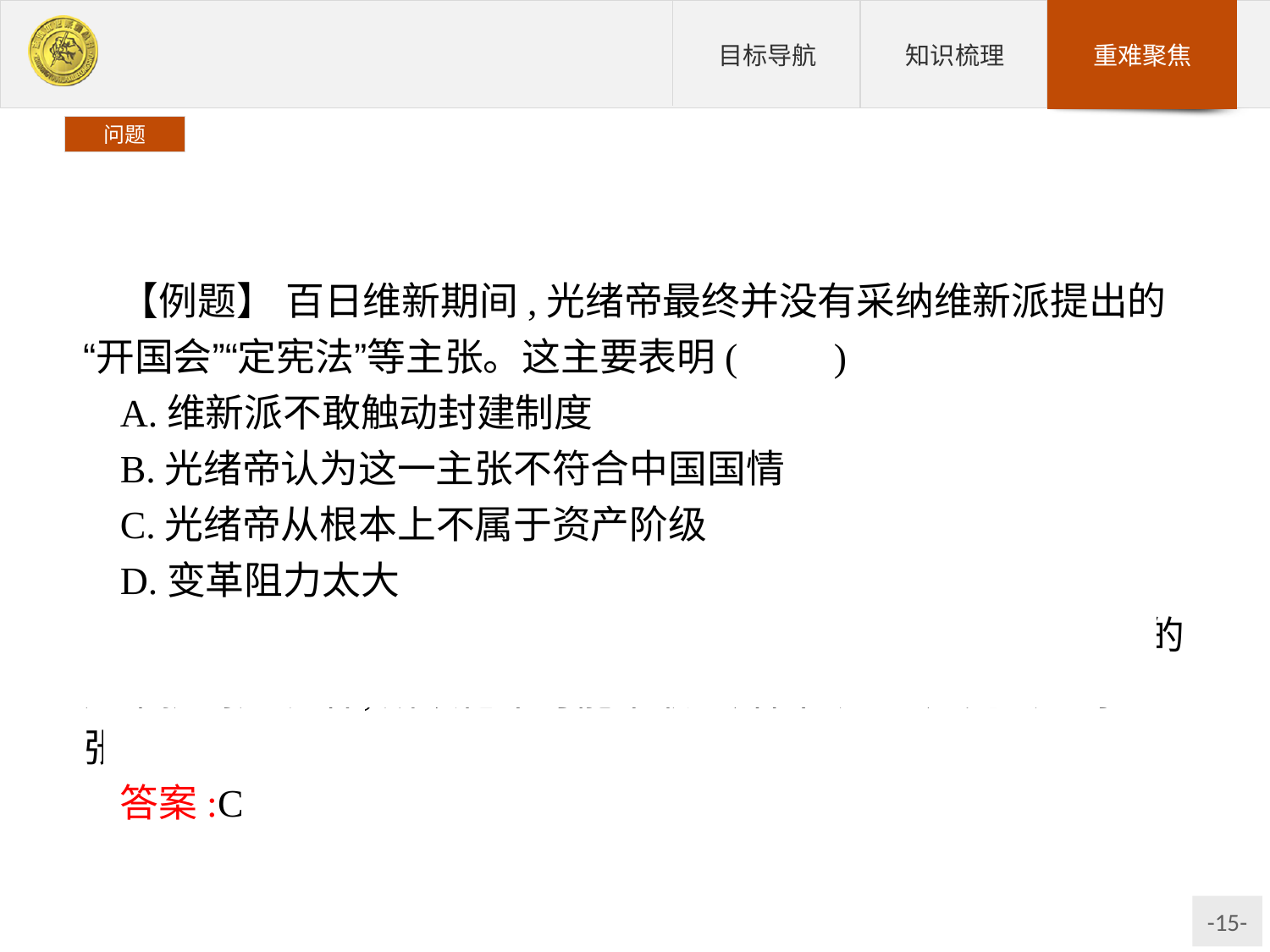

问题
【例题】 百日维新期间,光绪帝最终并没有采纳维新派提出的“开国会”“定宪法”等主张。这主要表明(　　)
A.维新派不敢触动封建制度
B.光绪帝认为这一主张不符合中国国情
C.光绪帝从根本上不属于资产阶级
D.变革阻力太大
解析:光绪帝作为封建皇帝,他采取一系列变法措施的根本目的是维护封建统治,所以他不可能采取“开国会”“定宪法”等主张。
答案:C